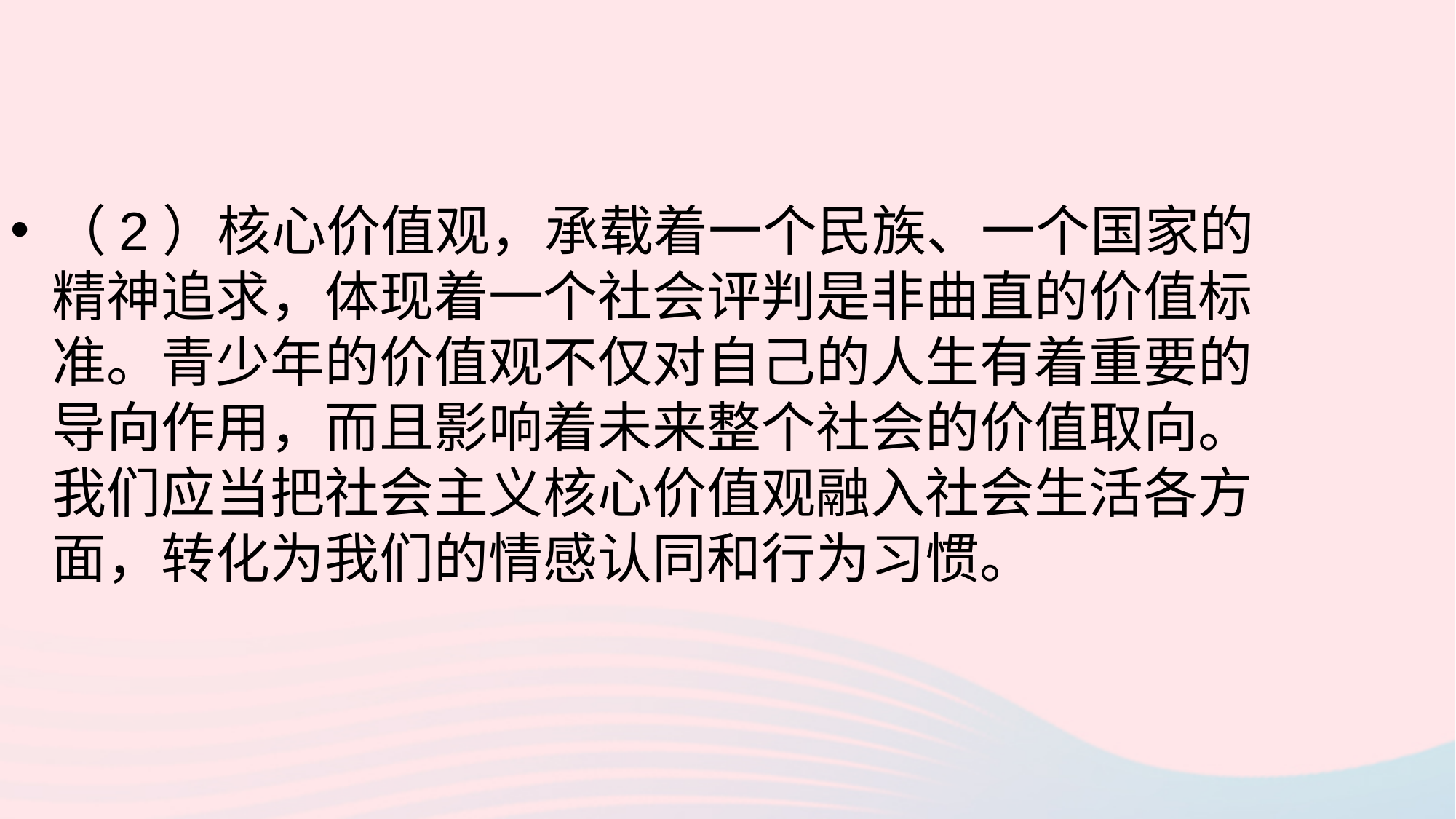

（2）核心价值观，承载着一个民族、一个国家的精神追求，体现着一个社会评判是非曲直的价值标准。青少年的价值观不仅对自己的人生有着重要的导向作用，而且影响着未来整个社会的价值取向。我们应当把社会主义核心价值观融入社会生活各方面，转化为我们的情感认同和行为习惯。